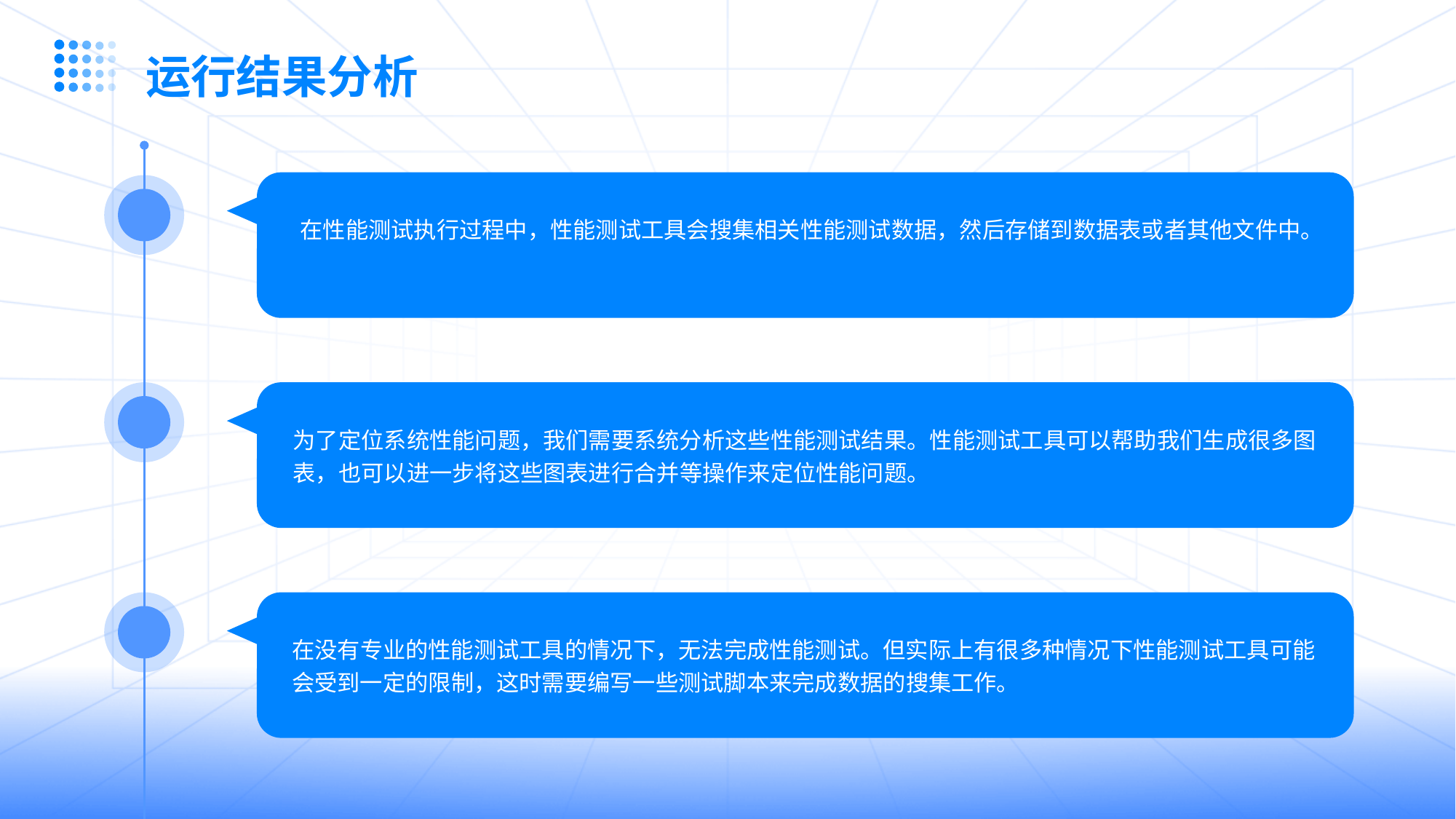

运行结果分析

在性能测试执行过程中，性能测试工具会搜集相关性能测试数据，然后存储到数据表或者其他文件中。

为了定位系统性能问题，我们需要系统分析这些性能测试结果。性能测试工具可以帮助我们生成很多图表，也可以进一步将这些图表进行合并等操作来定位性能问题。

在没有专业的性能测试工具的情况下，无法完成性能测试。但实际上有很多种情况下性能测试工具可能会受到一定的限制，这时需要编写一些测试脚本来完成数据的搜集工作。